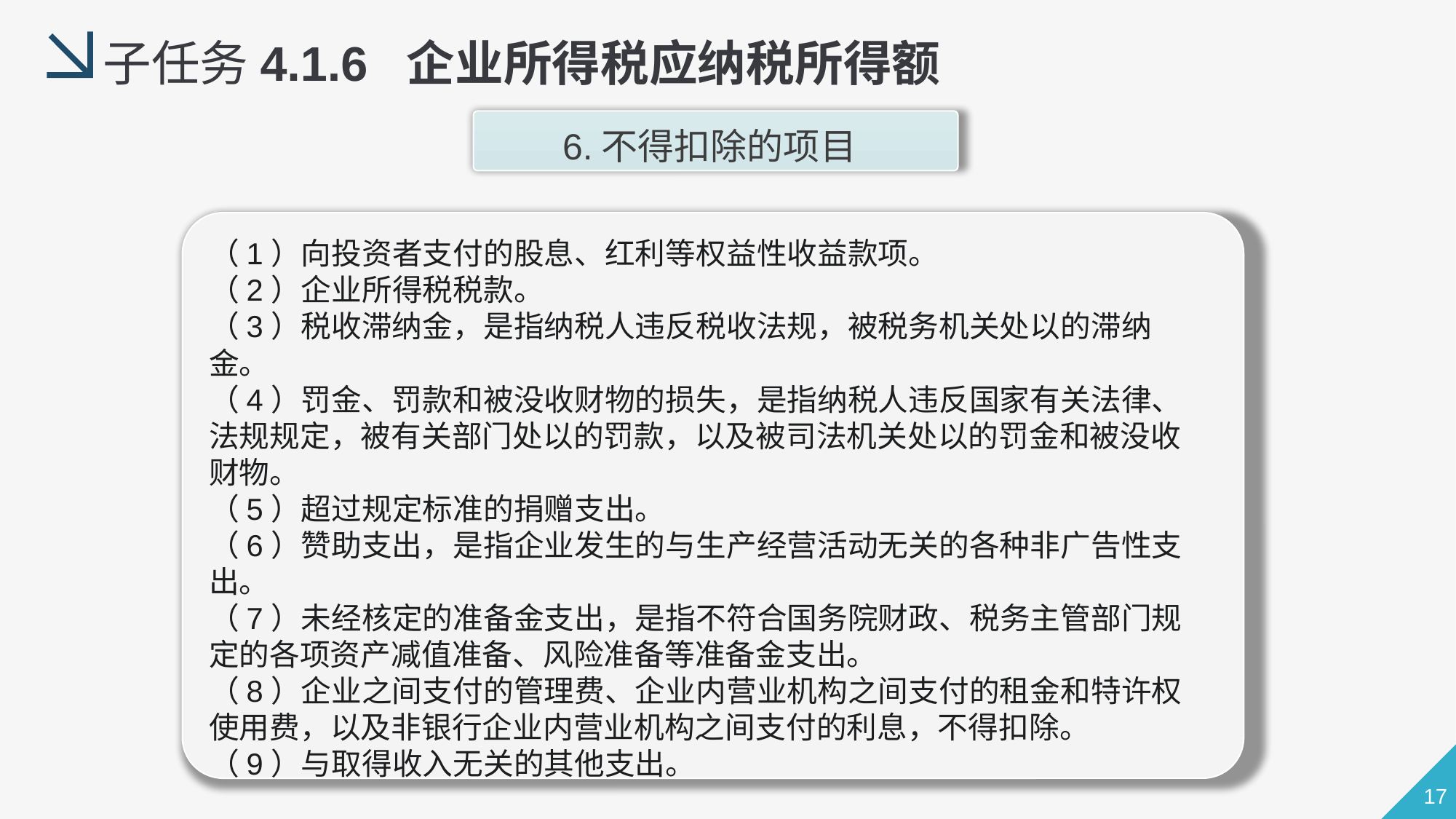

子任务4.1.6  企业所得税应纳税所得额

6.不得扣除的项目

（1）向投资者支付的股息、红利等权益性收益款项。
（2）企业所得税税款。
（3）税收滞纳金，是指纳税人违反税收法规，被税务机关处以的滞纳金。
（4）罚金、罚款和被没收财物的损失，是指纳税人违反国家有关法律、法规规定，被有关部门处以的罚款，以及被司法机关处以的罚金和被没收财物。
（5）超过规定标准的捐赠支出。
（6）赞助支出，是指企业发生的与生产经营活动无关的各种非广告性支出。
（7）未经核定的准备金支出，是指不符合国务院财政、税务主管部门规定的各项资产减值准备、风险准备等准备金支出。
（8）企业之间支付的管理费、企业内营业机构之间支付的租金和特许权使用费，以及非银行企业内营业机构之间支付的利息，不得扣除。
（9）与取得收入无关的其他支出。